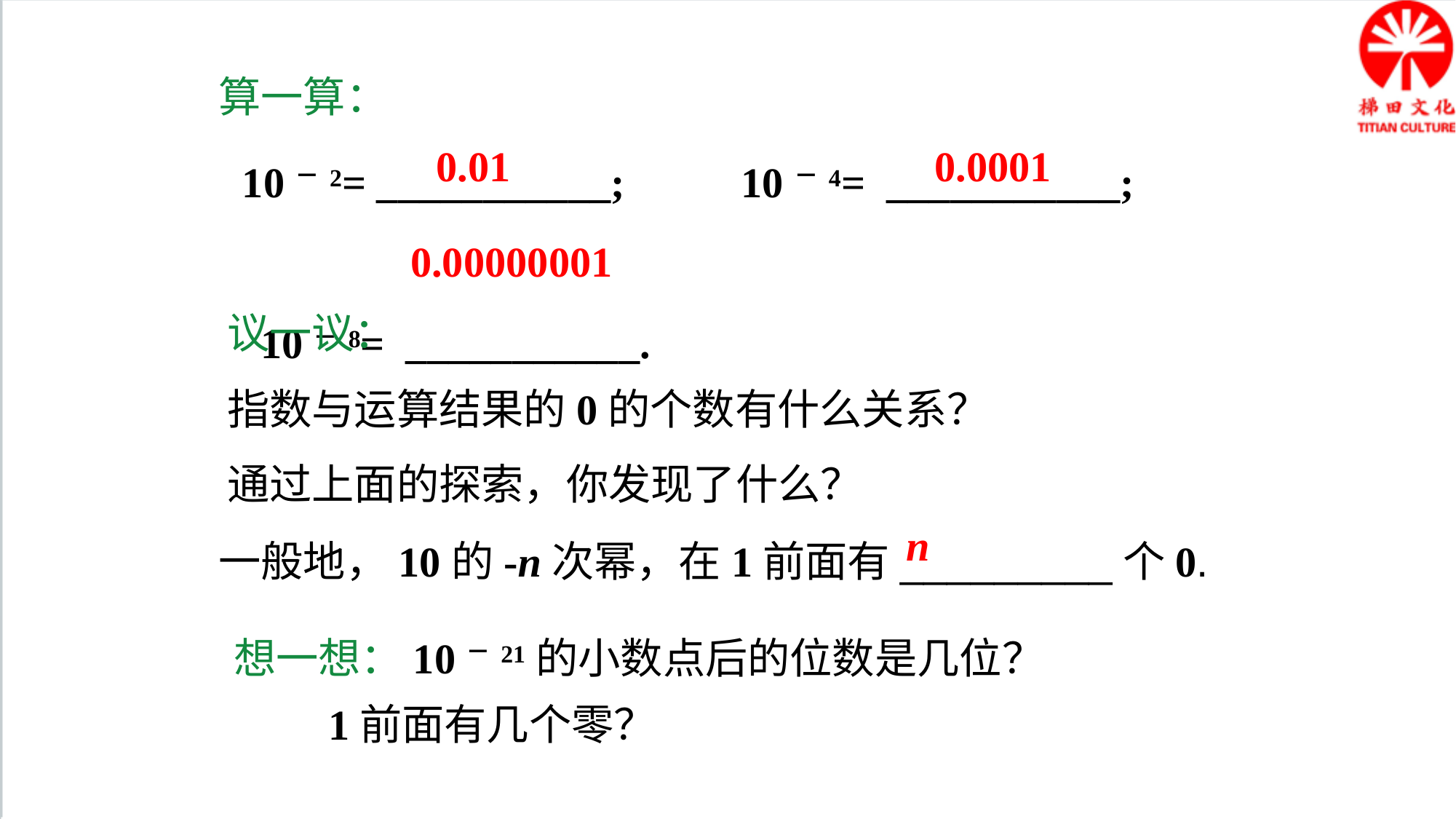

算一算：
  10－2= ___________;           10－4=  ___________;
    10－8=  ___________.

0.01
0.0001
0.00000001
议一议：
指数与运算结果的0的个数有什么关系？
通过上面的探索，你发现了什么？
n
一般地，10的-n次幂，在1前面有_________个0.
想一想：10－21的小数点后的位数是几位？
        1前面有几个零？